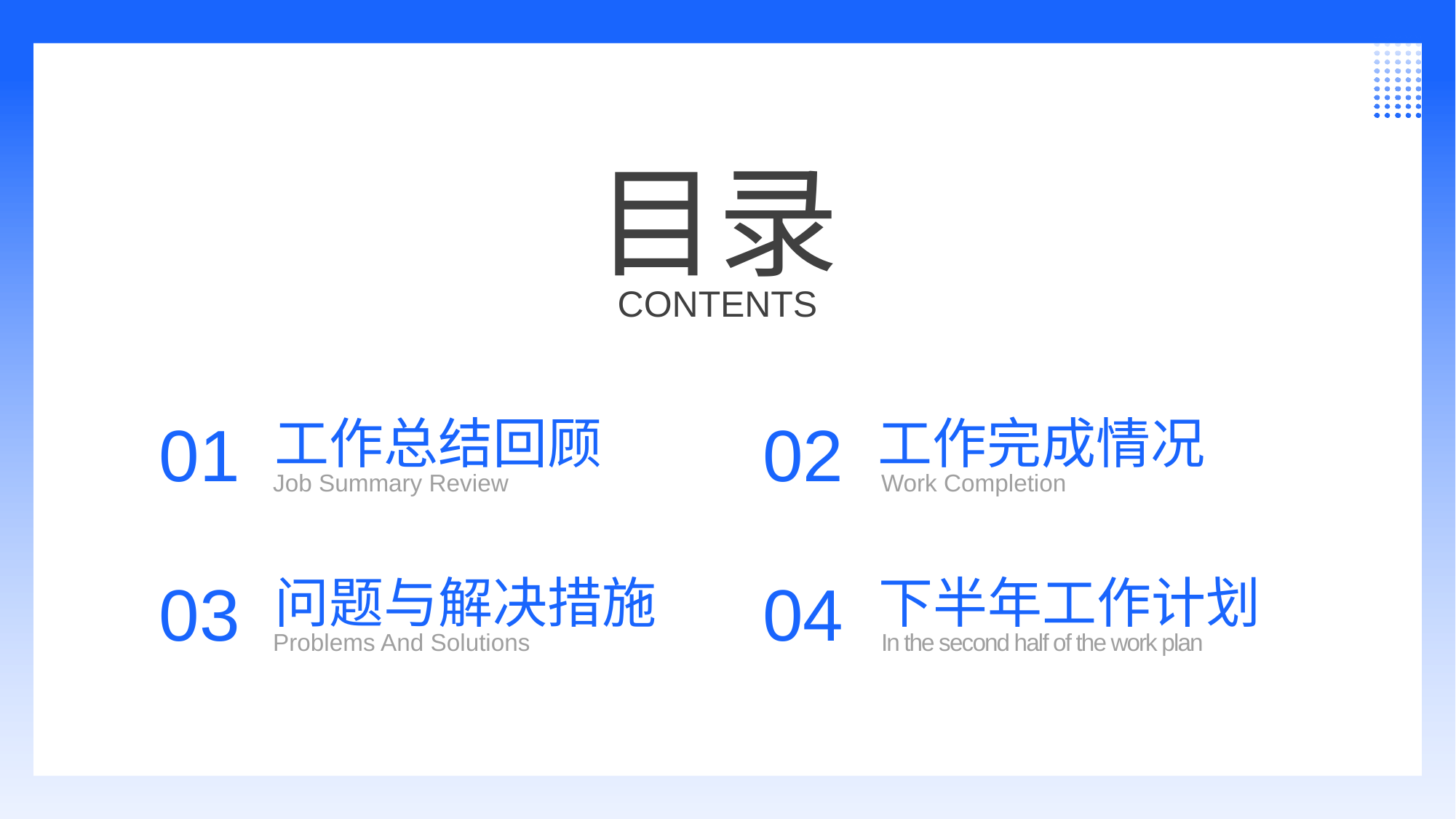

目录

CONTENTS
01
工作总结回顾
Job Summary Review
02
工作完成情况
Work Completion
03
问题与解决措施
Problems And Solutions
04
下半年工作计划
In the second half of the work plan